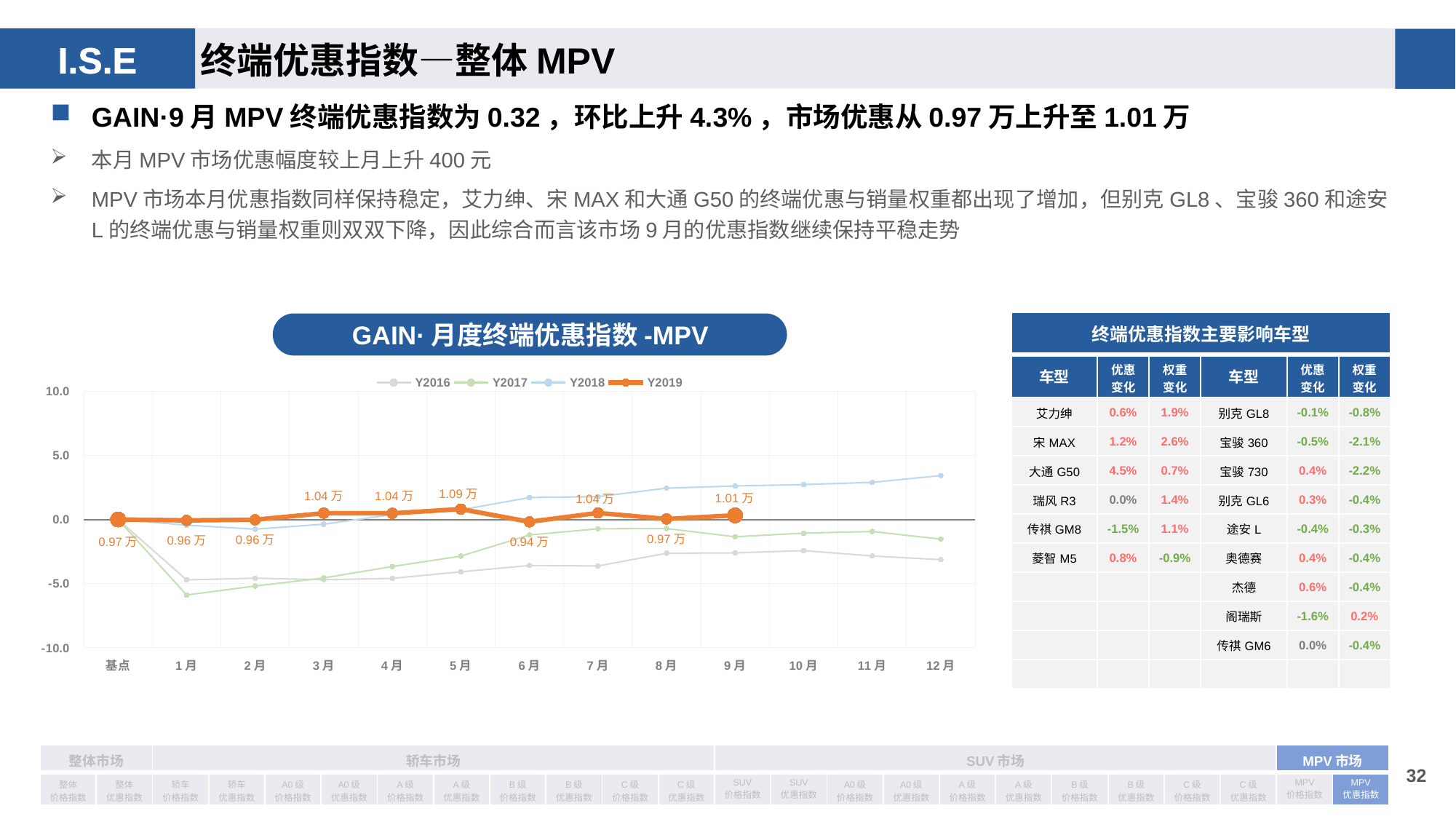

终端优惠指数—整体MPV
GAIN·9月MPV终端优惠指数为0.32，环比上升4.3%，市场优惠从0.97万上升至1.01万
本月MPV市场优惠幅度较上月上升400元
MPV市场本月优惠指数同样保持稳定，艾力绅、宋MAX和大通G50的终端优惠与销量权重都出现了增加，但别克GL8、宝骏360和途安L的终端优惠与销量权重则双双下降，因此综合而言该市场9月的优惠指数继续保持平稳走势
| 终端优惠指数主要影响车型 |  |  |  |  |  |
| --- | --- | --- | --- | --- | --- |
| 车型 | 优惠 变化 | 权重 变化 | 车型 | 优惠 变化 | 权重变化 |
| 艾力绅 | 0.6% | 1.9% | 别克GL8 | -0.1% | -0.8% |
| 宋MAX | 1.2% | 2.6% | 宝骏360 | -0.5% | -2.1% |
| 大通G50 | 4.5% | 0.7% | 宝骏730 | 0.4% | -2.2% |
| 瑞风R3 | 0.0% | 1.4% | 别克GL6 | 0.3% | -0.4% |
| 传祺GM8 | -1.5% | 1.1% | 途安L | -0.4% | -0.3% |
| 菱智M5 | 0.8% | -0.9% | 奥德赛 | 0.4% | -0.4% |
|  |  |  | 杰德 | 0.6% | -0.4% |
|  |  |  | 阁瑞斯 | -1.6% | 0.2% |
|  |  |  | 传祺GM6 | 0.0% | -0.4% |
|  |  |  |  |  |  |
GAIN·月度终端优惠指数-MPV

### Chart

| Category | Y2016 | Y2017 | Y2018 | Y2019 |
|---|---|---|---|---|
| 基点 | 0.0 | 0.0 | 0.0 | 0.0 |
| 1月 | -4.710419096281428 | -5.89 | -0.44 | -0.07 |
| 2月 | -4.579825179614905 | -5.19 | -0.76 | -0.02 |
| 3月 | -4.701639989825704 | -4.56 | -0.37 | 0.49 |
| 4月 | -4.594614195436719 | -3.67 | 0.38 | 0.48 |
| 5月 | -4.081753883145298 | -2.86 | 0.75 | 0.81 |
| 6月 | -3.5881555547273085 | -1.21 | 1.71 | -0.18 |
| 7月 | -3.6279513567928663 | -0.73 | 1.78 | 0.51 |
| 8月 | -2.632163427263868 | -0.71 | 2.44 | 0.04 |
| 9月 | -2.611335080991932 | -1.35 | 2.61 | 0.32 |
| 10月 | -2.4311123187291477 | -1.07 | 2.72 | None |
| 11月 | -2.8471257612002856 | -0.94 | 2.89 | None |
| 12月 | -3.1348355013767524 | -1.53 | 3.42 | None |
| 整体市场 |  | 轿车市场 |  |  |  |  |  |  |  |  |  | SUV市场 |  |  |  |  |  |  |  |  |  | MPV市场 |  |
| --- | --- | --- | --- | --- | --- | --- | --- | --- | --- | --- | --- | --- | --- | --- | --- | --- | --- | --- | --- | --- | --- | --- | --- |
| 整体 价格指数 | 整体 优惠指数 | 轿车 价格指数 | 轿车 优惠指数 | A0级 价格指数 | A0级 优惠指数 | A级 价格指数 | A级 优惠指数 | B级 价格指数 | B级 优惠指数 | C级 价格指数 | C级 优惠指数 | SUV 价格指数 | SUV 优惠指数 | A0级 价格指数 | A0级 优惠指数 | A级 价格指数 | A级 优惠指数 | B级 价格指数 | B级 优惠指数 | C级 价格指数 | C级 优惠指数 | MPV 价格指数 | MPV 优惠指数 |
32